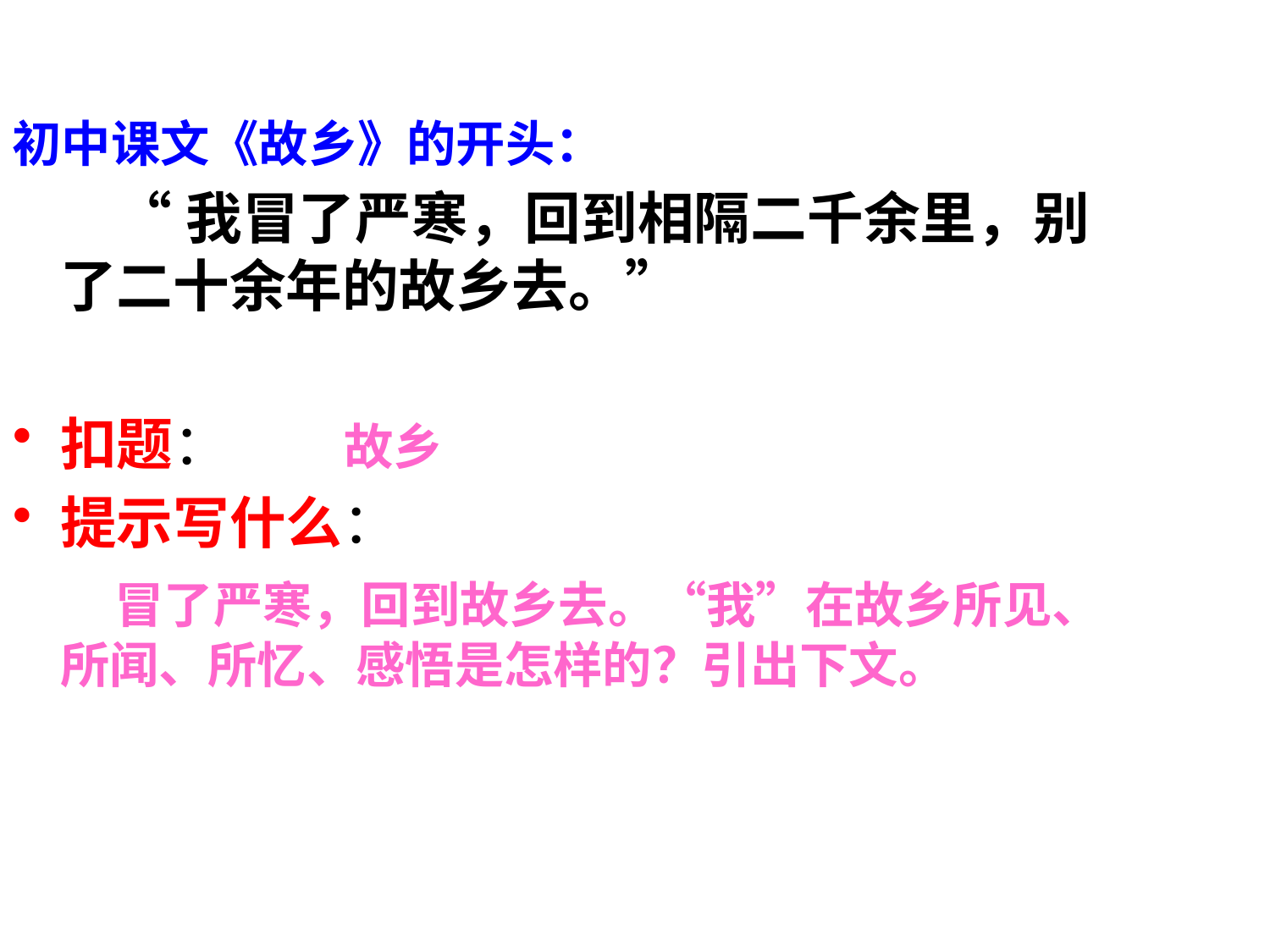

初中课文《故乡》的开头：
        “我冒了严寒，回到相隔二千余里，别了二十余年的故乡去。”

扣题：         故乡
提示写什么：
       冒了严寒，回到故乡去。“我”在故乡所见、所闻、所忆、感悟是怎样的？引出下文。